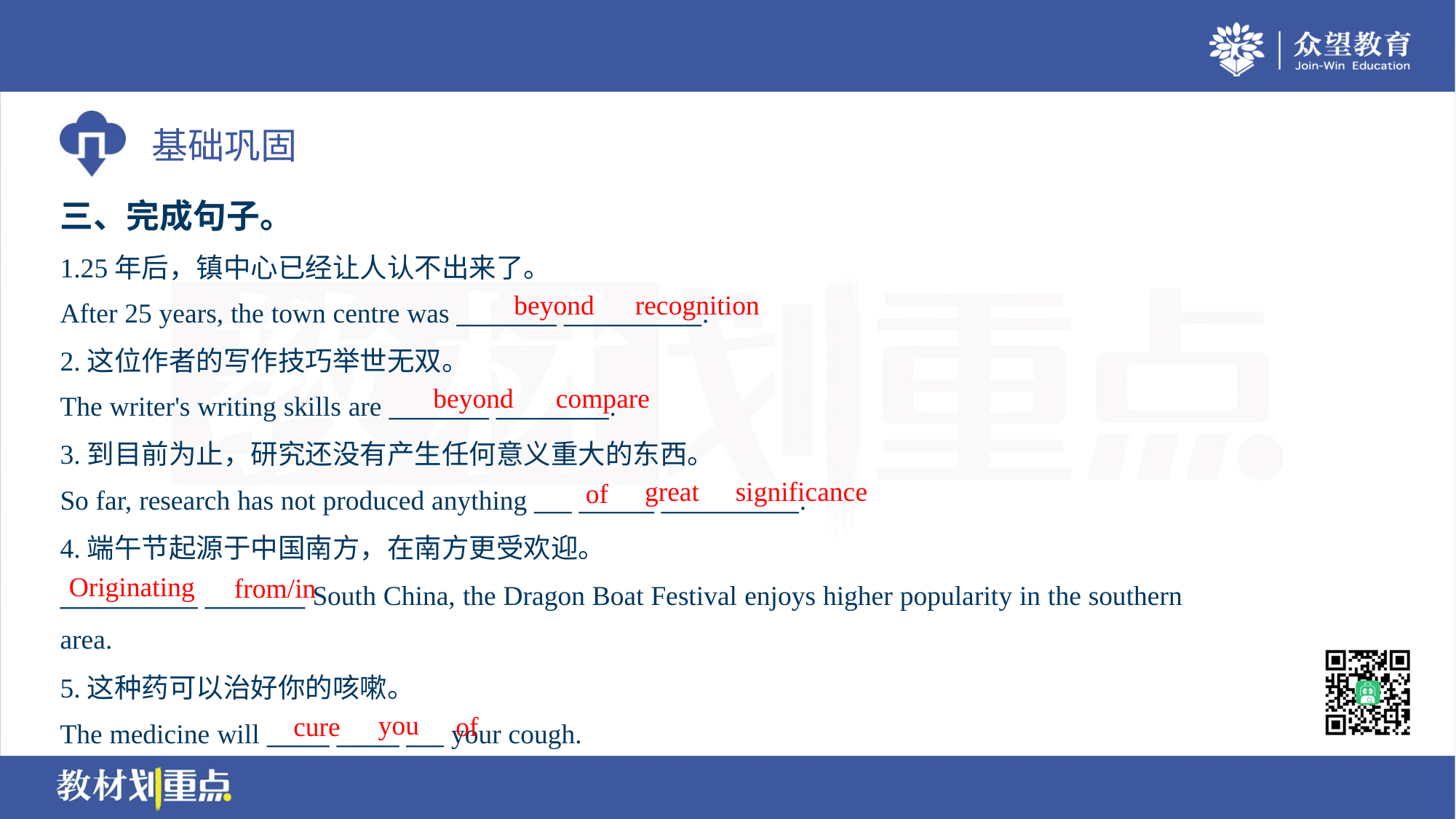

三、完成句子。
1.25年后，镇中心已经让人认不出来了。
After 25 years, the town centre was ________ ___________.
beyond
recognition
2.这位作者的写作技巧举世无双。
The writer's writing skills are ________ _________.
beyond
compare
3.到目前为止，研究还没有产生任何意义重大的东西。
So far, research has not produced anything ___ ______ ___________.
great
significance
of
4.端午节起源于中国南方，在南方更受欢迎。
___________ ________ South China, the Dragon Boat Festival enjoys higher popularity in the southern
area.
Originating
from/in
5.这种药可以治好你的咳嗽。
The medicine will _____ _____ ___ your cough.
you
cure
of